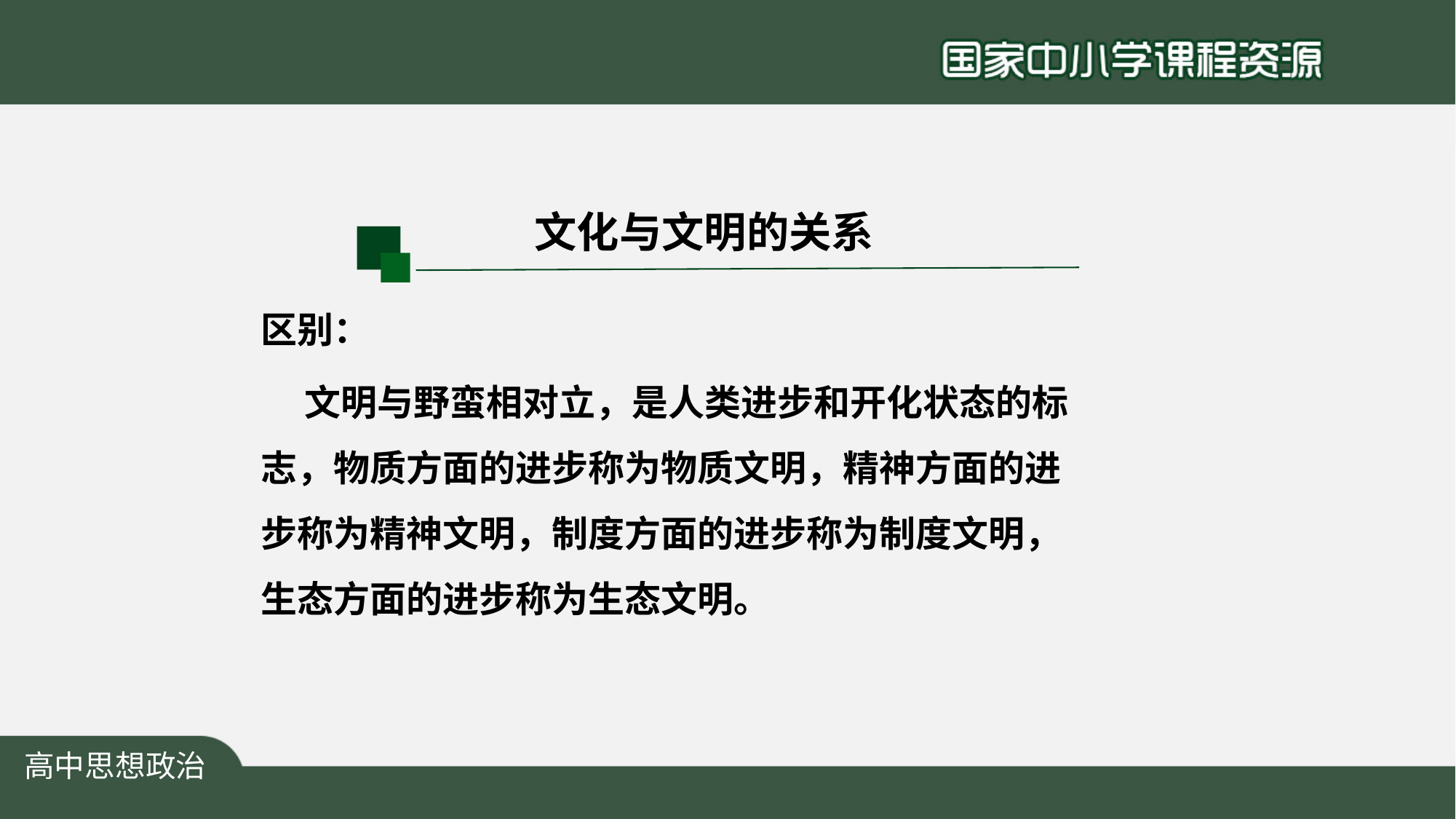

文化与文明的关系

区别：
      文明与野蛮相对立，是人类进步和开化状态的标志，物质方面的进步称为物质文明，精神方面的进步称为精神文明，制度方面的进步称为制度文明，生态方面的进步称为生态文明。